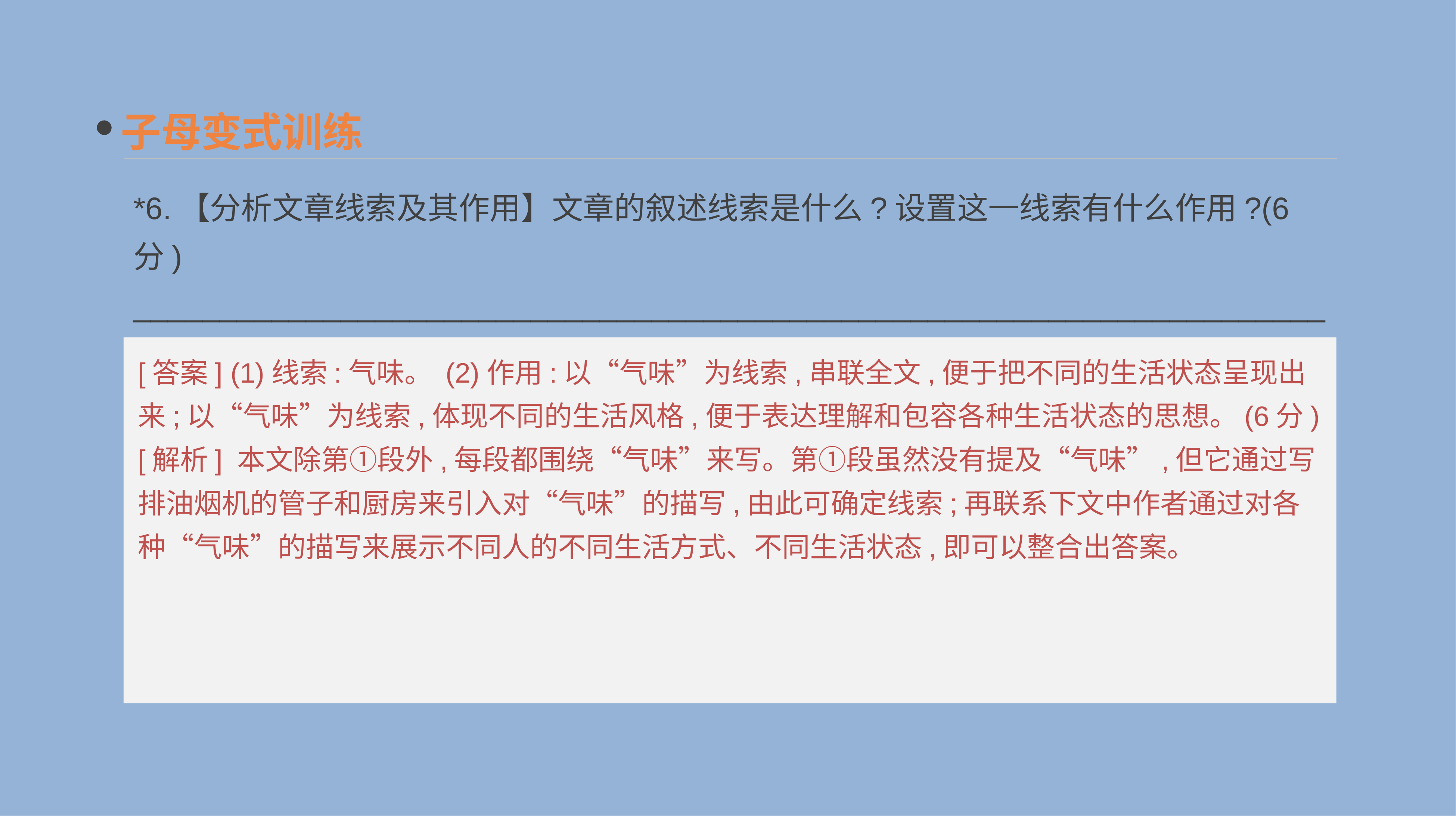

子母变式训练

*6.【分析文章线索及其作用】文章的叙述线索是什么?设置这一线索有什么作用?(6分)
__________________________________________________________________________________________________________________________________________________________________________

[答案] (1)线索:气味。 (2)作用:以“气味”为线索,串联全文,便于把不同的生活状态呈现出来;以“气味”为线索,体现不同的生活风格,便于表达理解和包容各种生活状态的思想。(6分)
[解析] 本文除第①段外,每段都围绕“气味”来写。第①段虽然没有提及“气味”,但它通过写排油烟机的管子和厨房来引入对“气味”的描写,由此可确定线索;再联系下文中作者通过对各种“气味”的描写来展示不同人的不同生活方式、不同生活状态,即可以整合出答案。